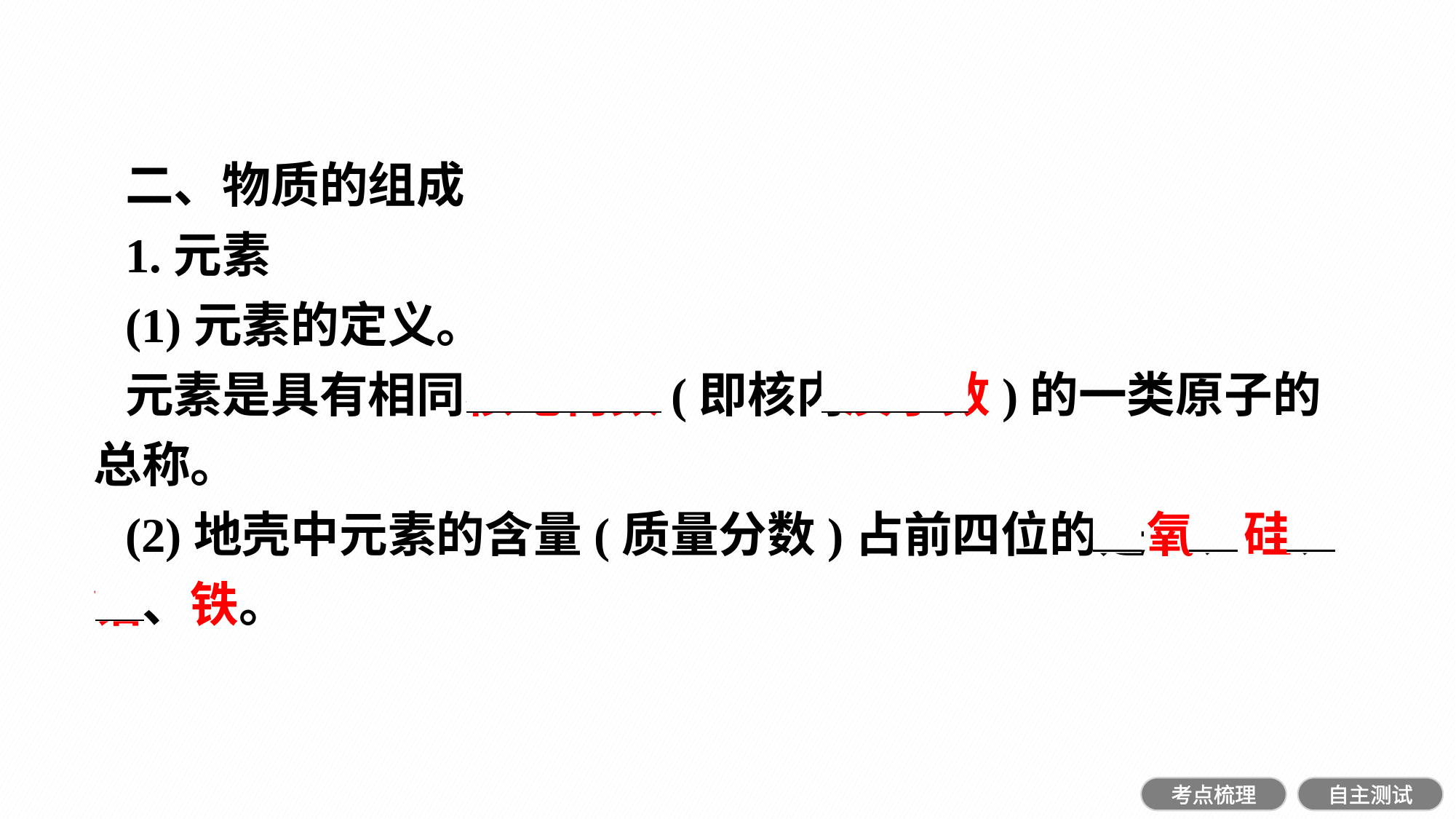

二、物质的组成
1.元素
(1)元素的定义。
元素是具有相同核电荷数(即核内质子数)的一类原子的总称。
(2)地壳中元素的含量(质量分数)占前四位的是氧、硅、铝、铁。